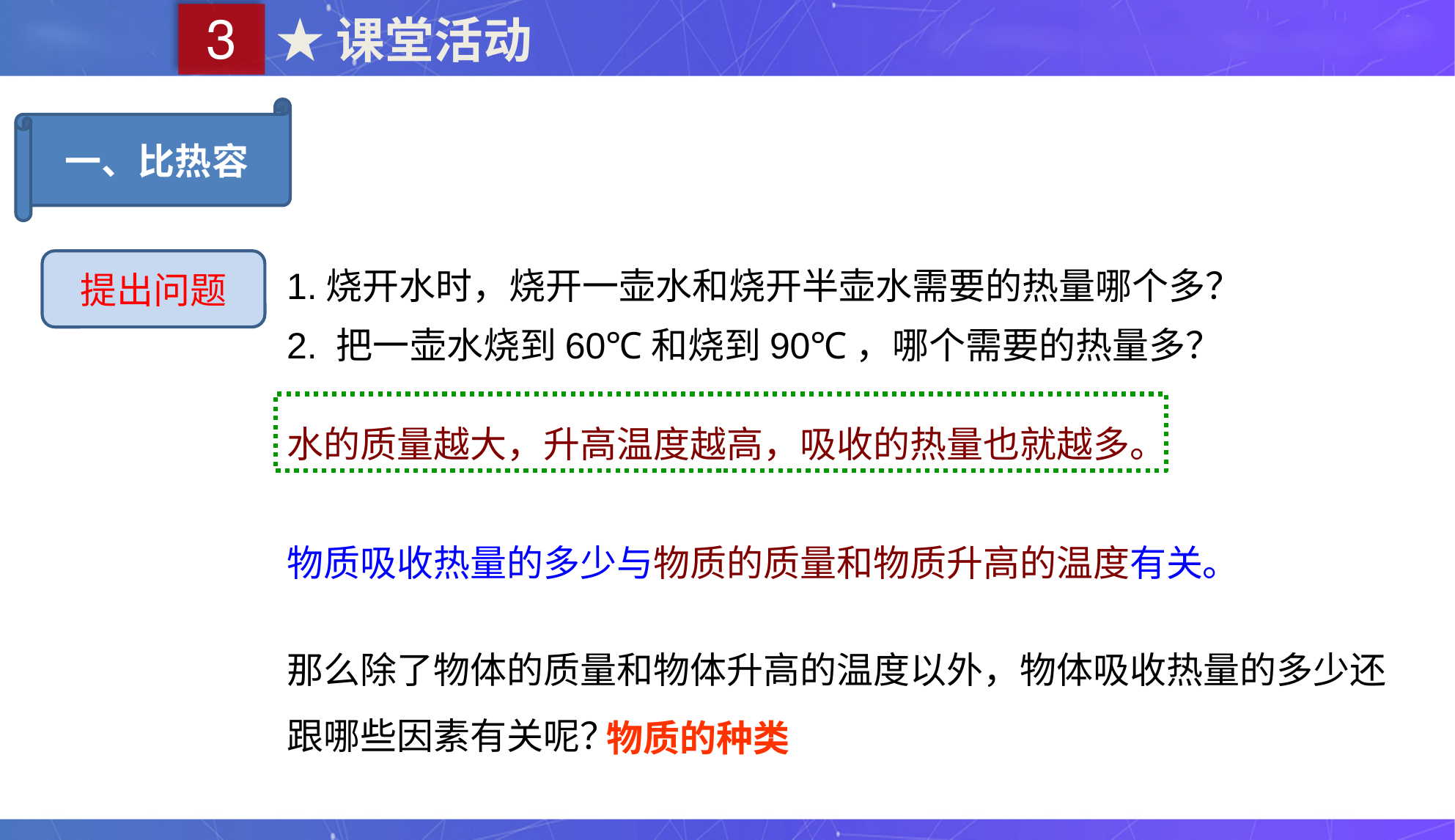

3
★课堂活动
一、比热容
提出问题
1.烧开水时，烧开一壶水和烧开半壶水需要的热量哪个多？
2. 把一壶水烧到60℃和烧到90℃，哪个需要的热量多？
水的质量越大，升高温度越高，吸收的热量也就越多。
物质吸收热量的多少与物质的质量和物质升高的温度有关。
那么除了物体的质量和物体升高的温度以外，物体吸收热量的多少还跟哪些因素有关呢？
物质的种类